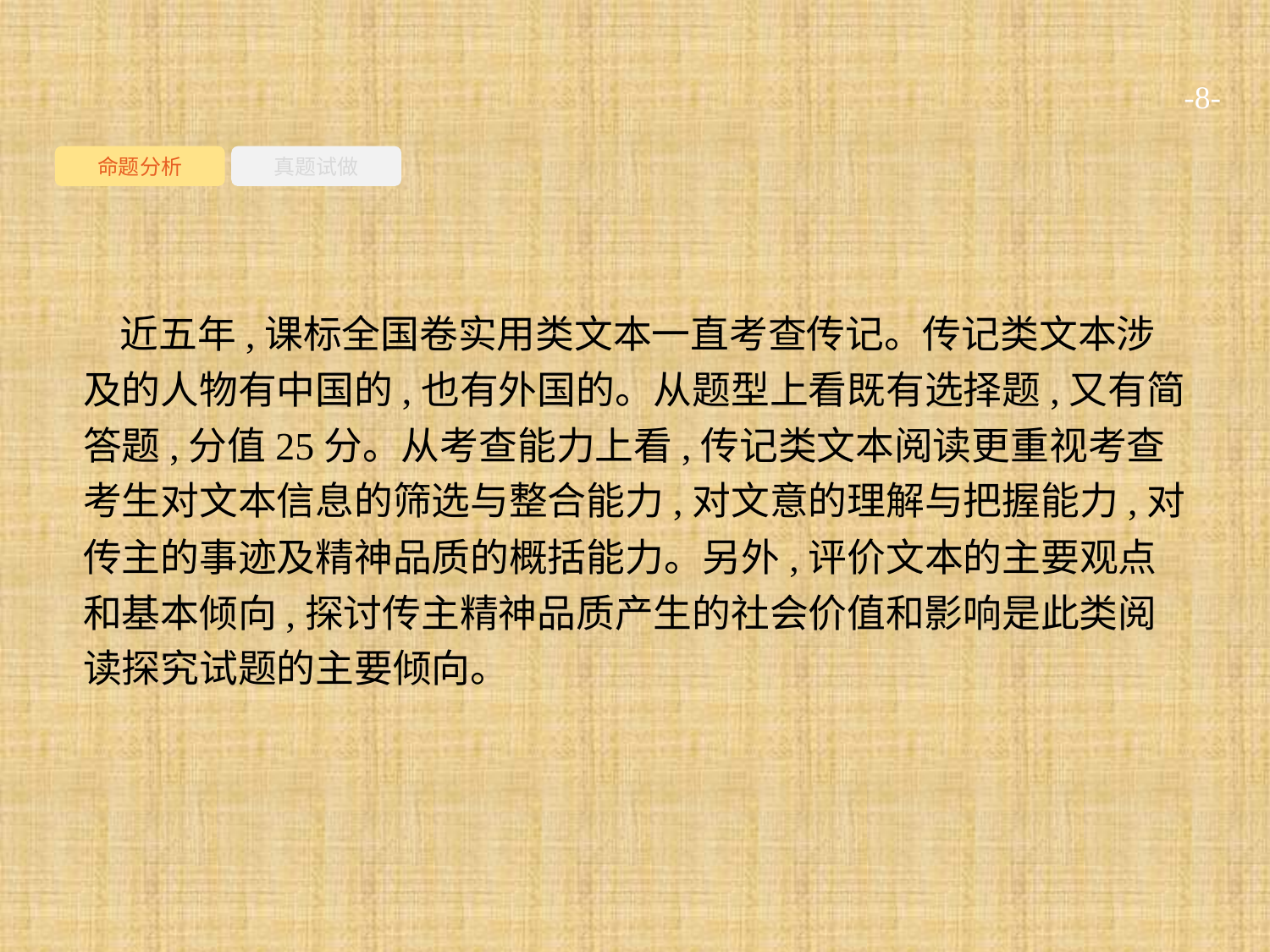

-8-
命题分析
真题试做
近五年,课标全国卷实用类文本一直考查传记。传记类文本涉及的人物有中国的,也有外国的。从题型上看既有选择题,又有简答题,分值25分。从考查能力上看,传记类文本阅读更重视考查考生对文本信息的筛选与整合能力,对文意的理解与把握能力,对传主的事迹及精神品质的概括能力。另外,评价文本的主要观点和基本倾向,探讨传主精神品质产生的社会价值和影响是此类阅读探究试题的主要倾向。